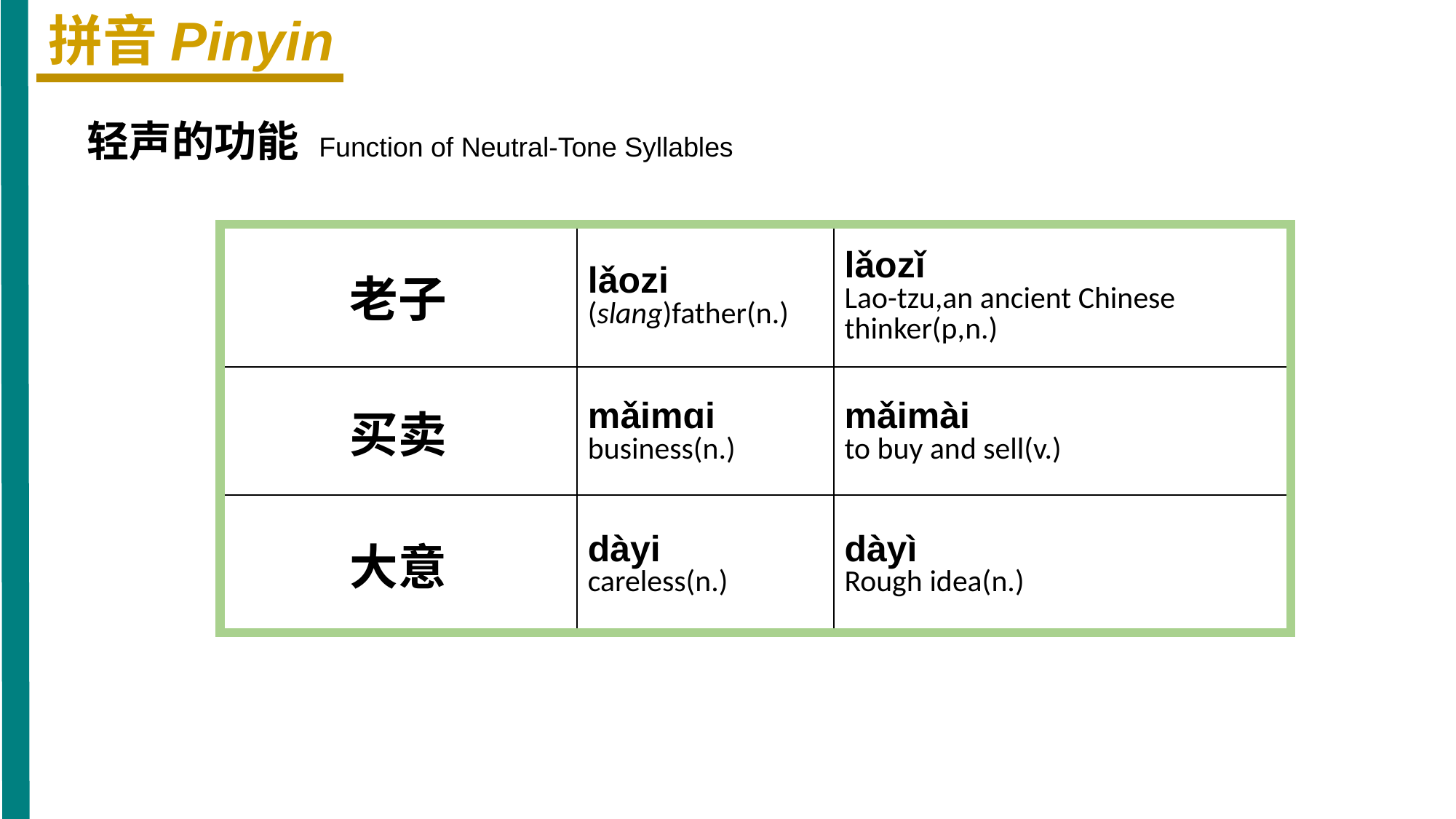

拼音Pinyin
 轻声的功能 Function of Neutral-Tone Syllables
| 老子 | lǎozi (slang)father(n.) | lǎozǐ Lao-tzu,an ancient Chinese thinker(p,n.) |
| --- | --- | --- |
| 买卖 | mǎimɑi business(n.) | mǎimài to buy and sell(v.) |
| 大意 | dàyi careless(n.) | dàyì Rough idea(n.) |